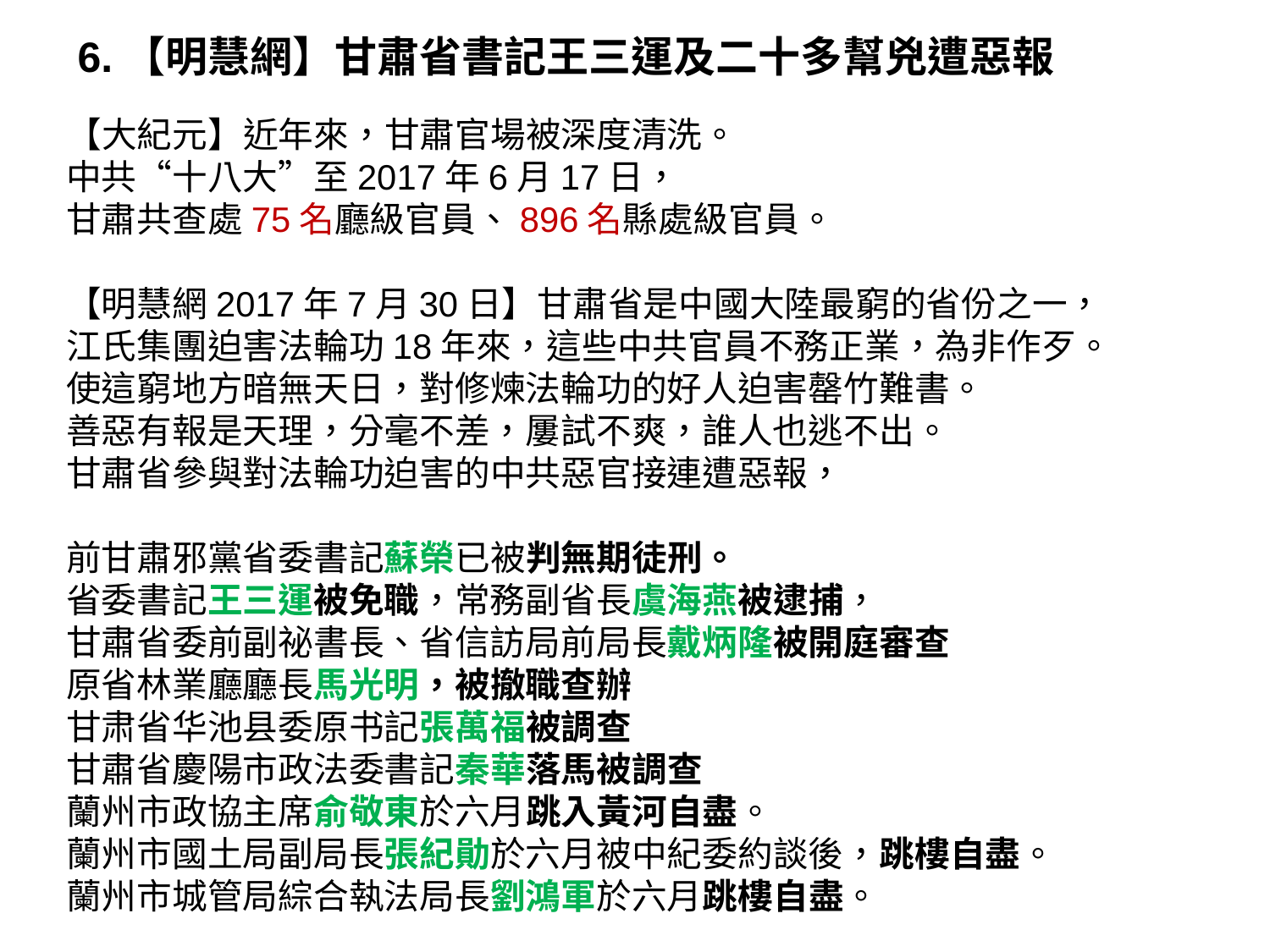

6.【明慧網】甘肅省書記王三運及二十多幫兇遭惡報
【大紀元】近年來，甘肅官場被深度清洗。
中共“十八大”至2017年6月17日，
甘肅共查處75名廳級官員、896名縣處級官員。

【明慧網2017年7月30日】甘肅省是中國大陸最窮的省份之一，
江氏集團迫害法輪功18年來，這些中共官員不務正業，為非作歹。
使這窮地方暗無天日，對修煉法輪功的好人迫害罄竹難書。
善惡有報是天理，分毫不差，屢試不爽，誰人也逃不出。
甘肅省參與對法輪功迫害的中共惡官接連遭惡報，

前甘肅邪黨省委書記蘇榮已被判無期徒刑。
省委書記王三運被免職，常務副省長虞海燕被逮捕，
甘肅省委前副祕書長、省信訪局前局長戴炳隆被開庭審查
原省林業廳廳長馬光明，被撤職查辦
甘肃省华池县委原书記張萬福被調查
甘肅省慶陽市政法委書記秦華落馬被調查
蘭州市政協主席俞敬東於六月跳入黃河自盡。
蘭州市國土局副局長張紀勛於六月被中紀委約談後，跳樓自盡。
蘭州市城管局綜合執法局長劉鴻軍於六月跳樓自盡。